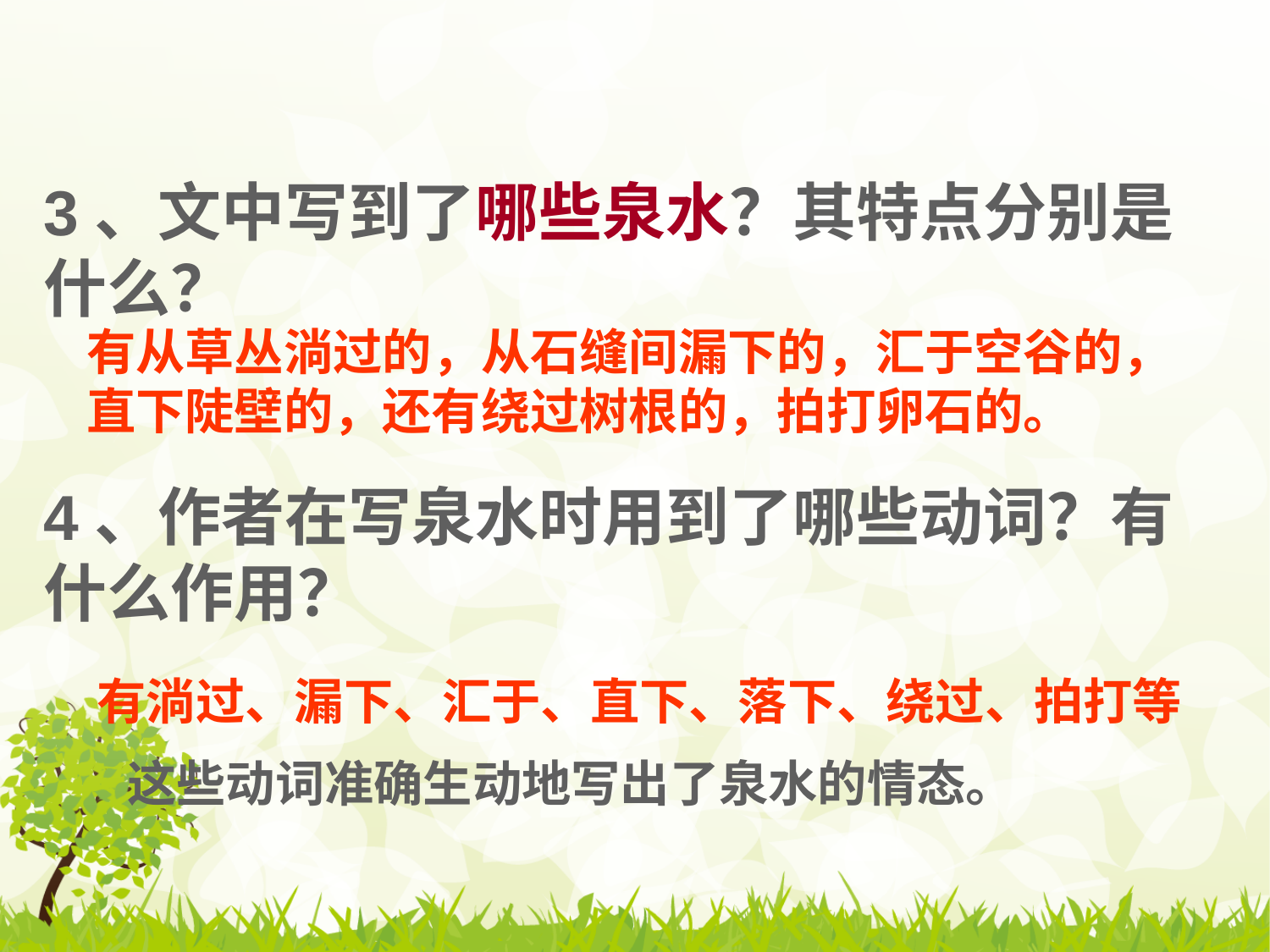

3、文中写到了哪些泉水？其特点分别是什么？

4、作者在写泉水时用到了哪些动词？有什么作用？

有从草丛淌过的，从石缝间漏下的，汇于空谷的，直下陡壁的，还有绕过树根的，拍打卵石的。

有淌过、漏下、汇于、直下、落下、绕过、拍打等
这些动词准确生动地写出了泉水的情态。